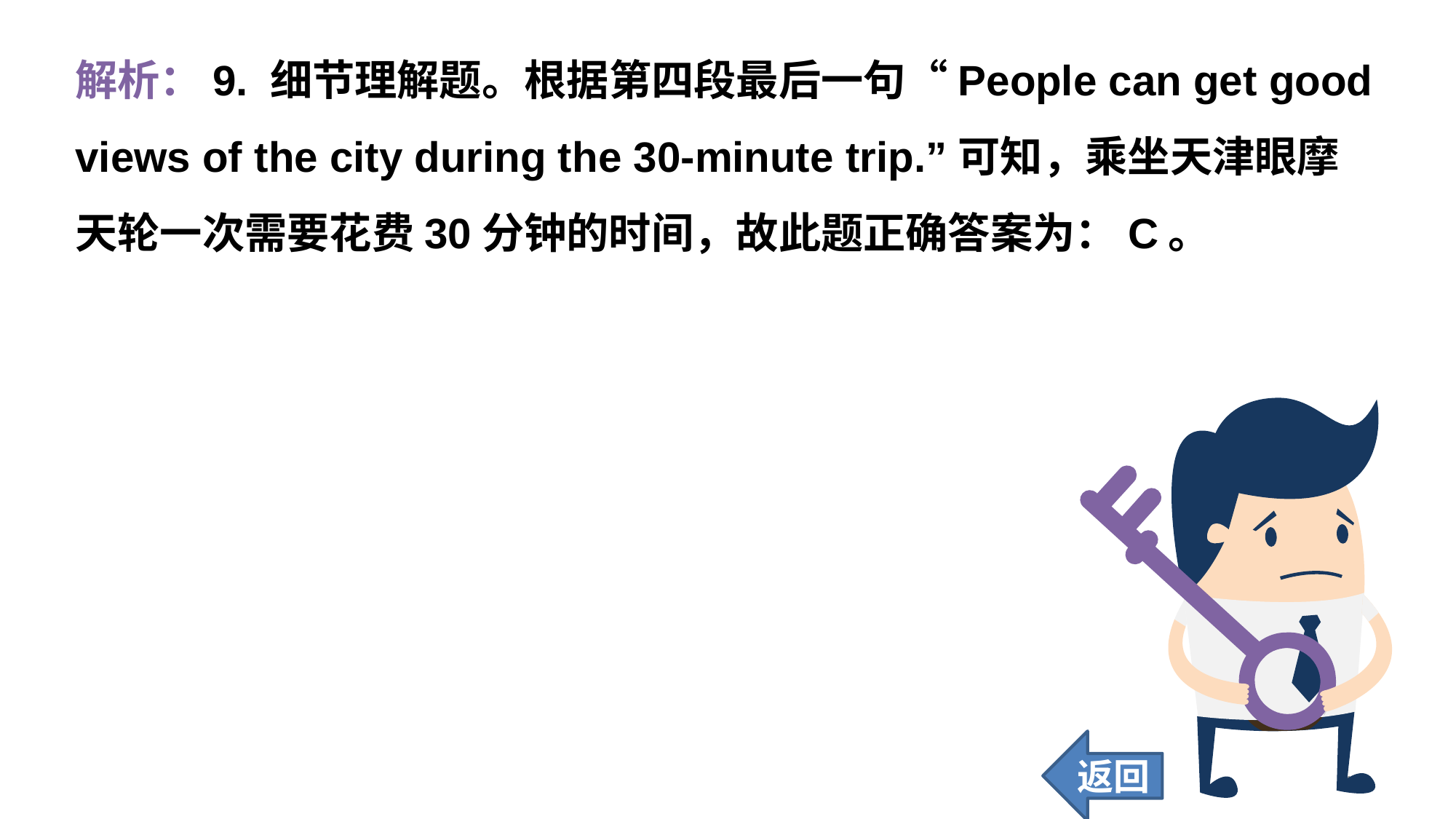

解析：9. 细节理解题。根据第四段最后一句“People can get good views of the city during the 30-minute trip.”可知，乘坐天津眼摩天轮一次需要花费30分钟的时间，故此题正确答案为：C。

返回
177